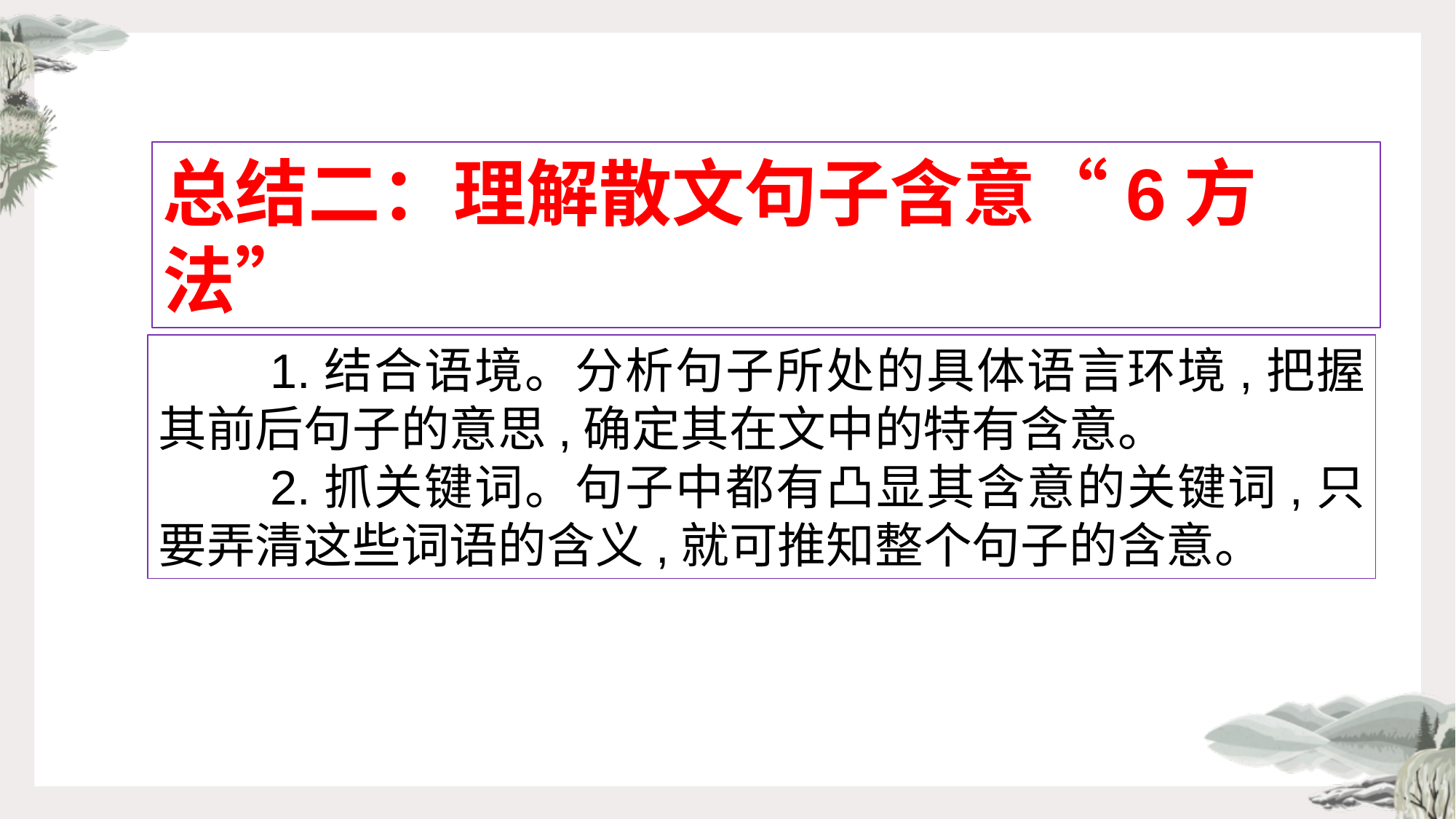

总结二：理解散文句子含意“6方法”
　　1.结合语境。分析句子所处的具体语言环境,把握其前后句子的意思,确定其在文中的特有含意。
　　2.抓关键词。句子中都有凸显其含意的关键词,只要弄清这些词语的含义,就可推知整个句子的含意。